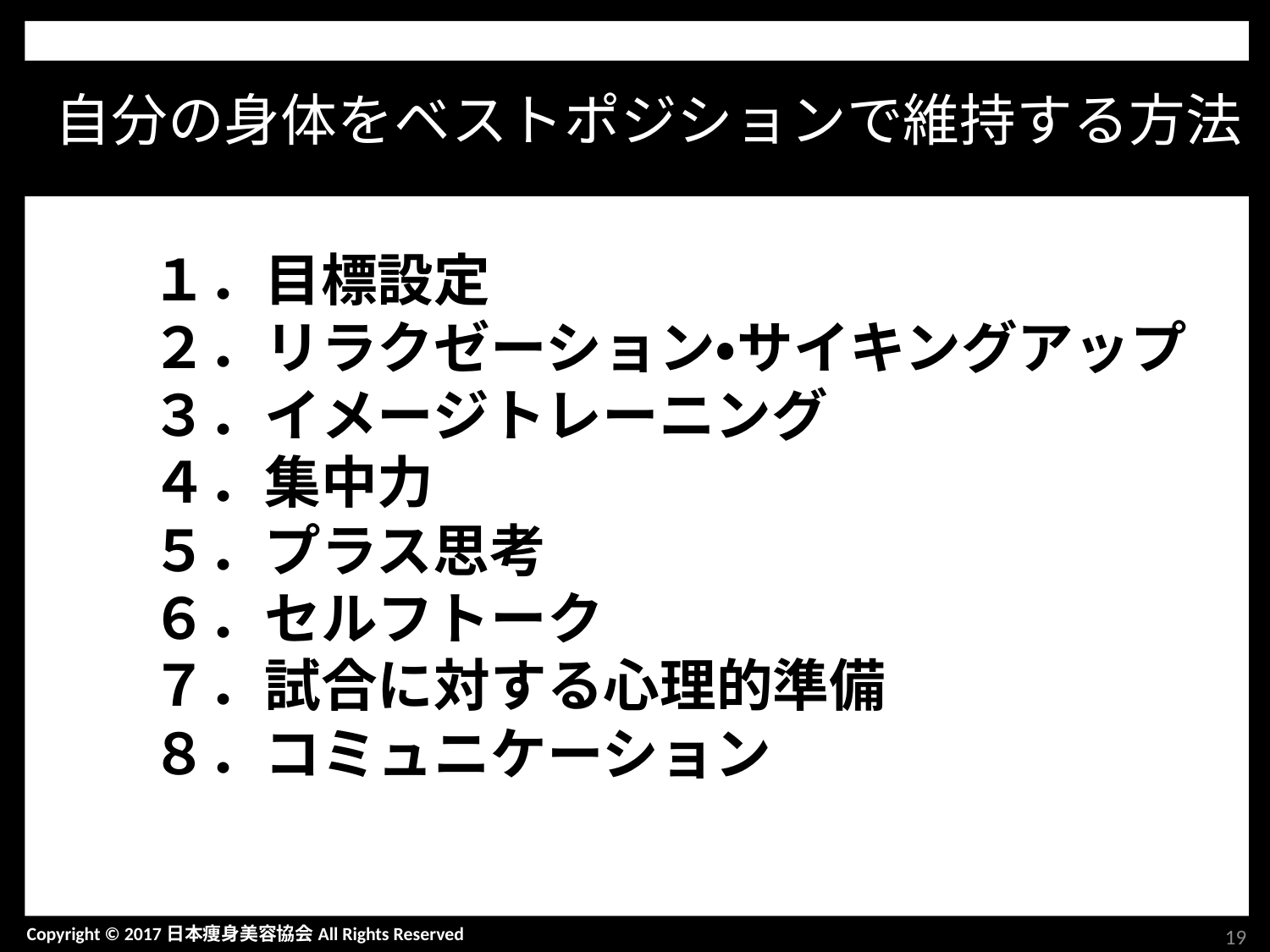

自分の身体をベストポジションで維持する方法
１．目標設定
２．リラクゼーション・サイキングアップ
３．イメージトレーニング
４．集中力
５．プラス思考
６．セルフトーク
７．試合に対する心理的準備
８．コミュニケーション